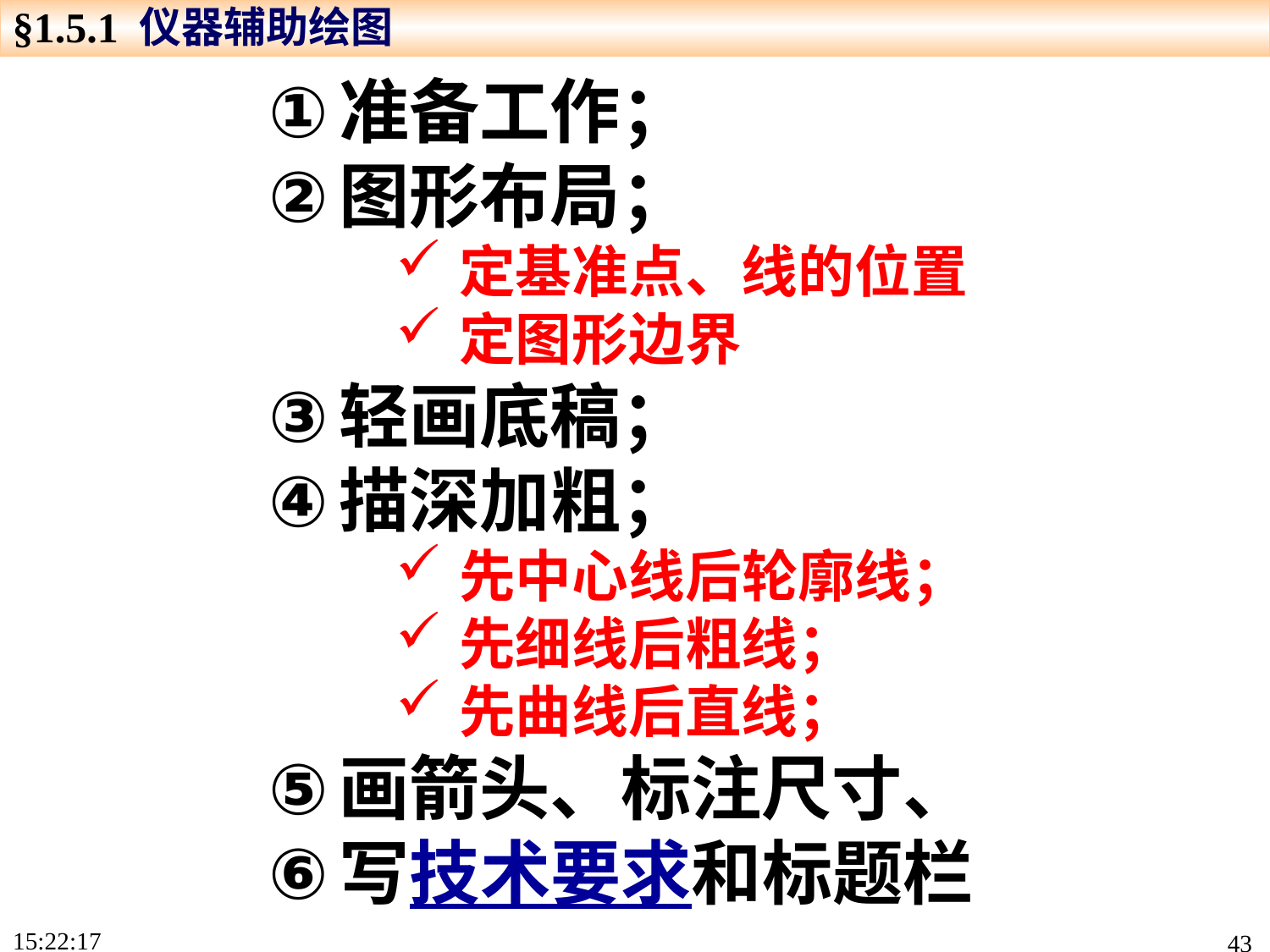

§1.5.1 仪器辅助绘图
准备工作；
图形布局；
定基准点、线的位置
定图形边界
轻画底稿；
描深加粗；
先中心线后轮廓线；
先细线后粗线；
先曲线后直线；
画箭头、标注尺寸、
写技术要求和标题栏
15:22:17
43